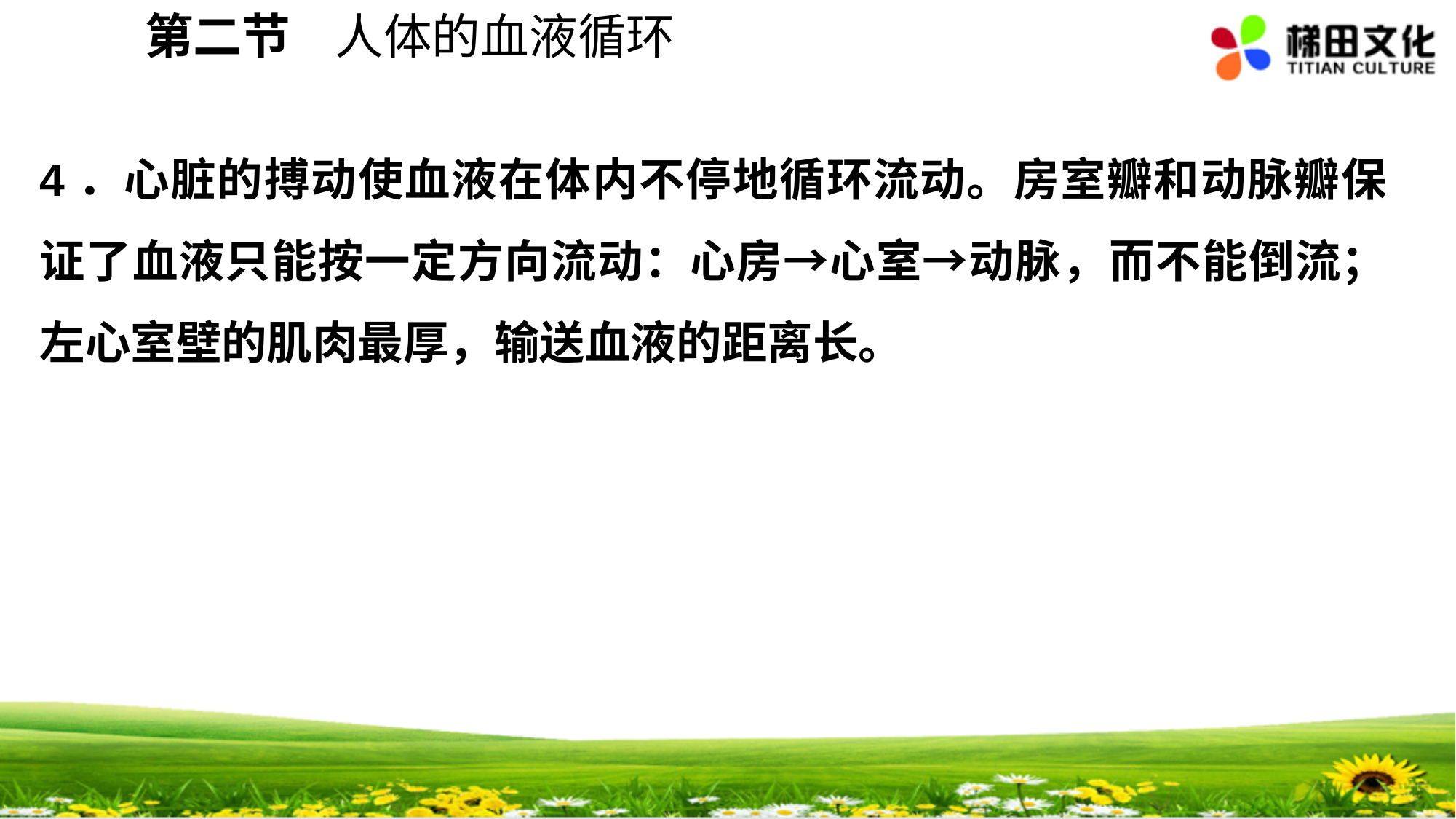

第二节    人体的血液循环
4．心脏的搏动使血液在体内不停地循环流动。房室瓣和动脉瓣保证了血液只能按一定方向流动：心房→心室→动脉，而不能倒流；左心室壁的肌肉最厚，输送血液的距离长。